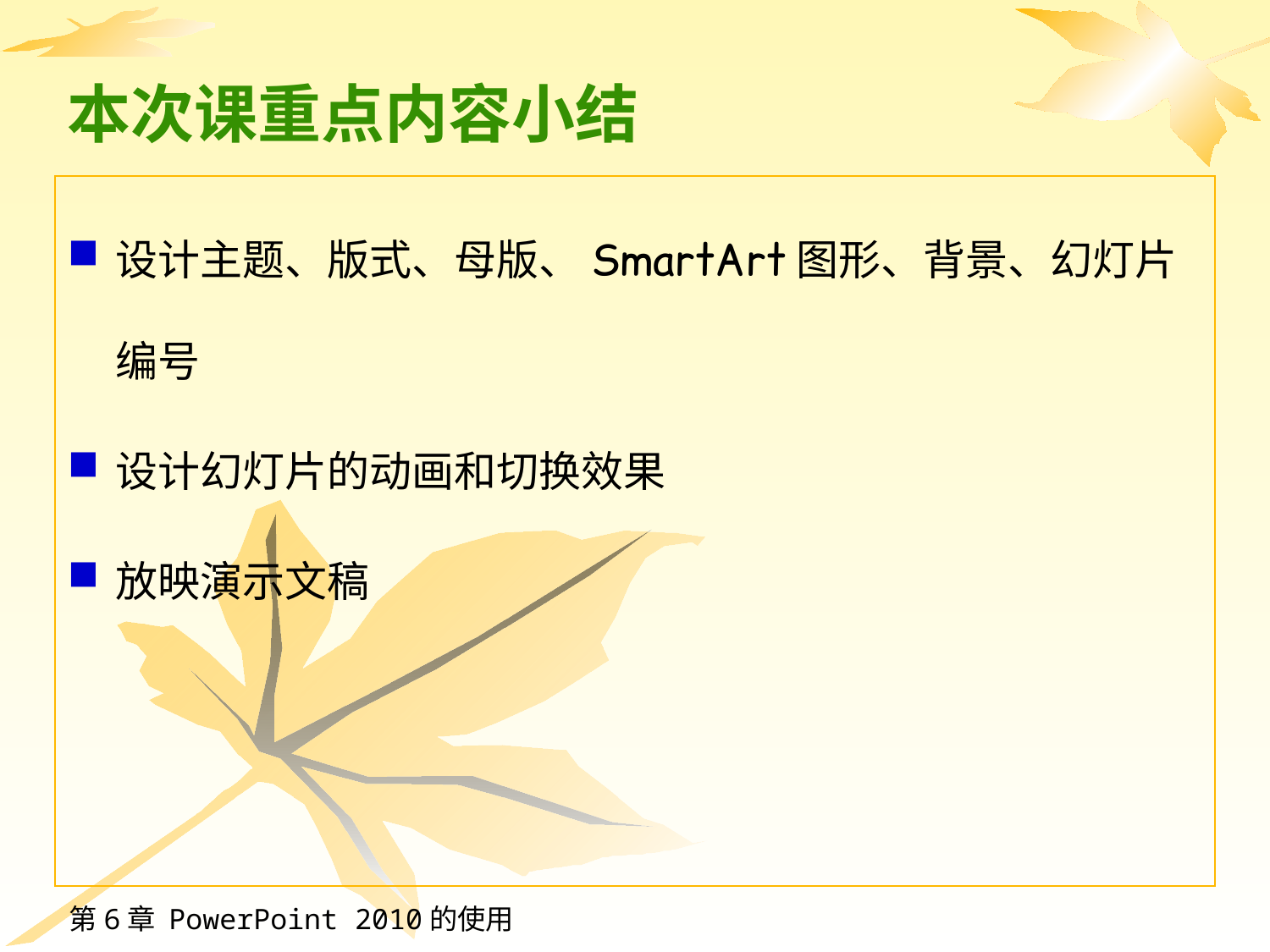

# 本次课重点内容小结
设计主题、版式、母版、SmartArt图形、背景、幻灯片编号
设计幻灯片的动画和切换效果
放映演示文稿